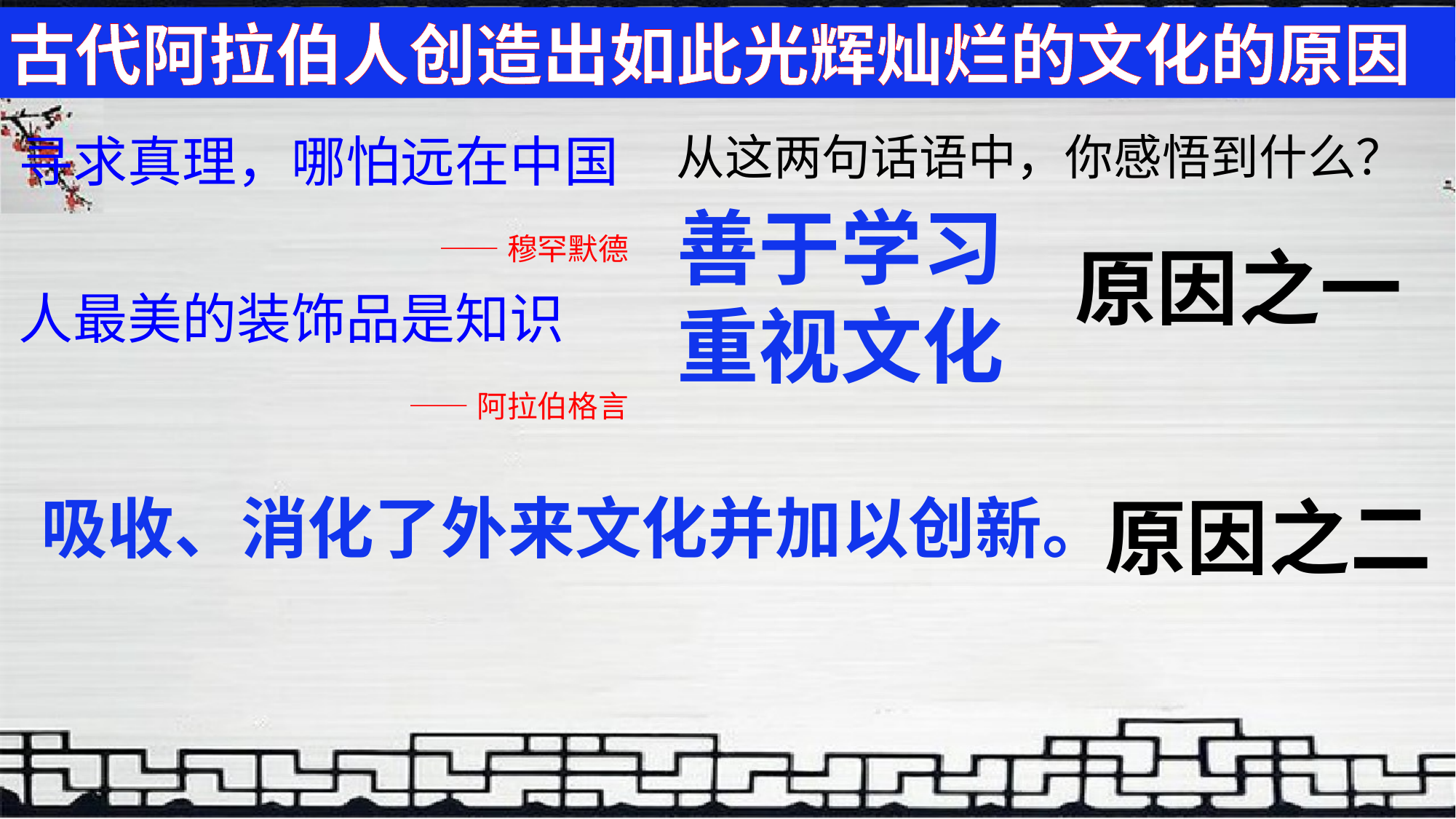

古代阿拉伯人创造出如此光辉灿烂的文化的原因
寻求真理，哪怕远在中国
                 ——穆罕默德
人最美的装饰品是知识
               ——阿拉伯格言
从这两句话语中，你感悟到什么？
善于学习
重视文化
原因之一
吸收、消化了外来文化并加以创新。
原因之二